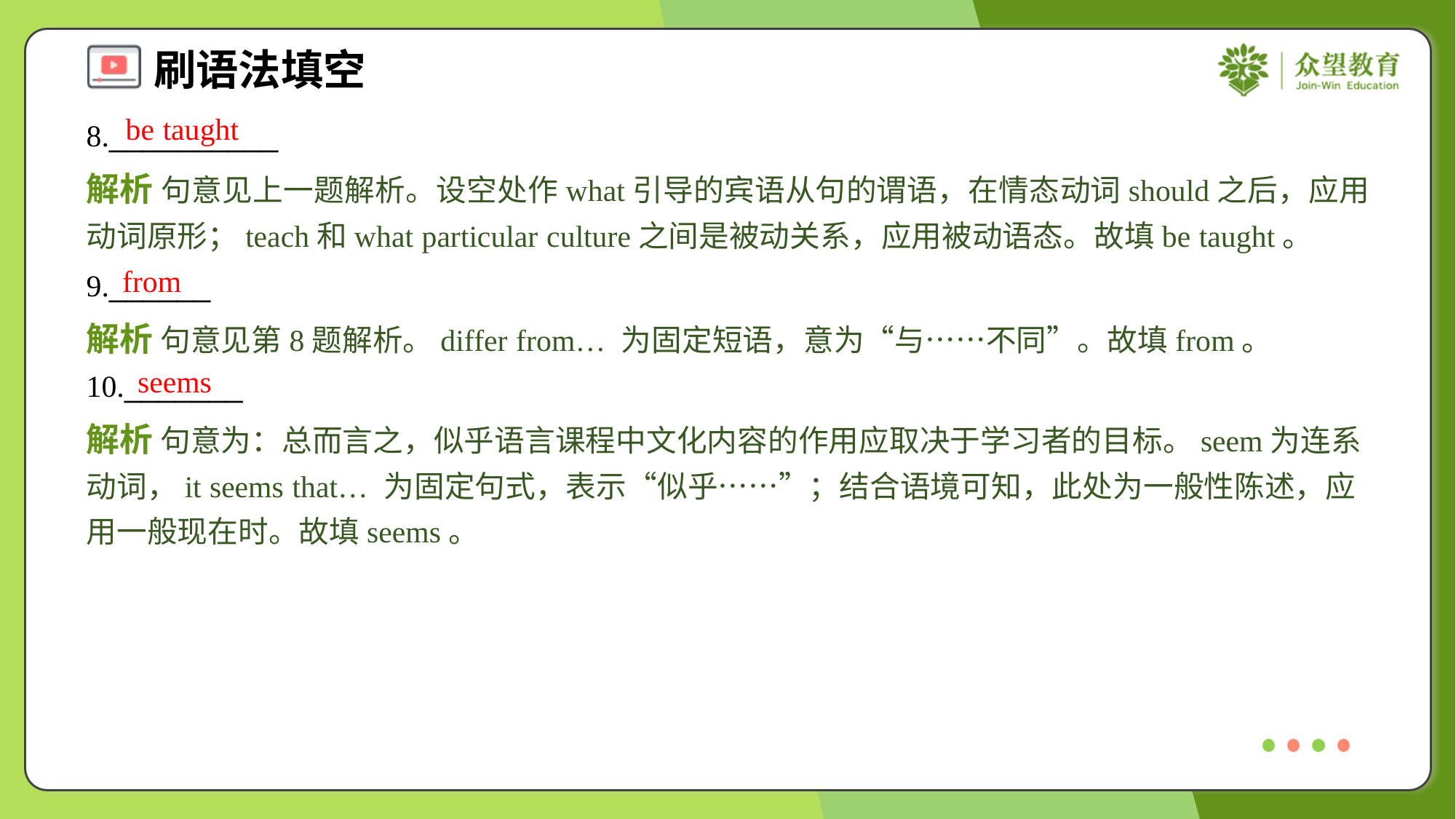

be taught
8.__________
解析 句意见上一题解析。设空处作what引导的宾语从句的谓语，在情态动词should之后，应用动词原形；teach和what particular culture之间是被动关系，应用被动语态。故填be taught。
from
9.______
解析 句意见第8题解析。differ from… 为固定短语，意为“与……不同”。故填from。
seems
10._______
解析 句意为：总而言之，似乎语言课程中文化内容的作用应取决于学习者的目标。seem为连系动词，it seems that… 为固定句式，表示“似乎……”；结合语境可知，此处为一般性陈述，应用一般现在时。故填seems。